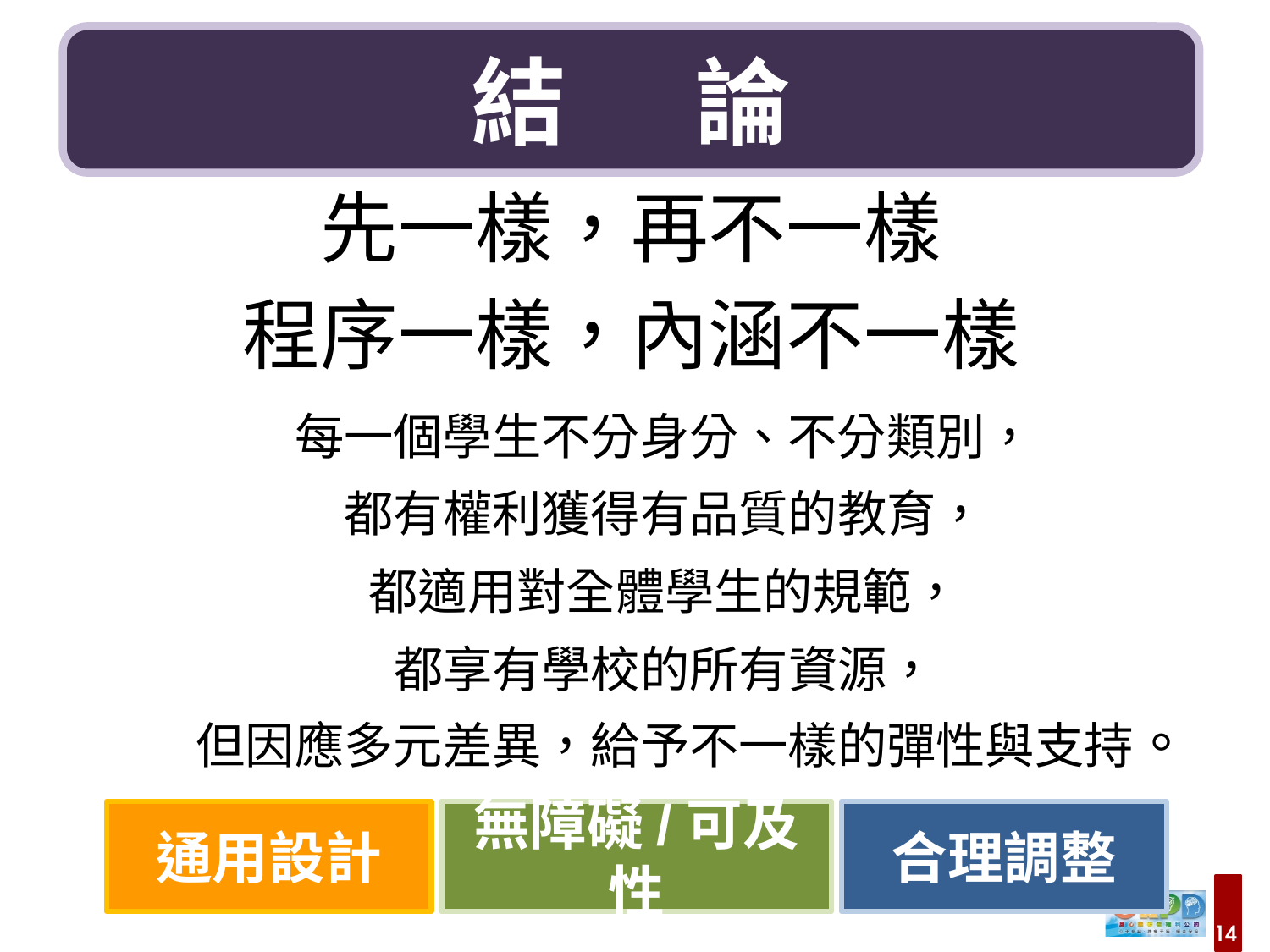

結      論
先一樣，再不一樣
程序一樣，內涵不一樣
每一個學生不分身分、不分類別，
都有權利獲得有品質的教育，
都適用對全體學生的規範，
都享有學校的所有資源，
但因應多元差異，給予不一樣的彈性與支持。
通用設計
無障礙/可及性
合理調整
14